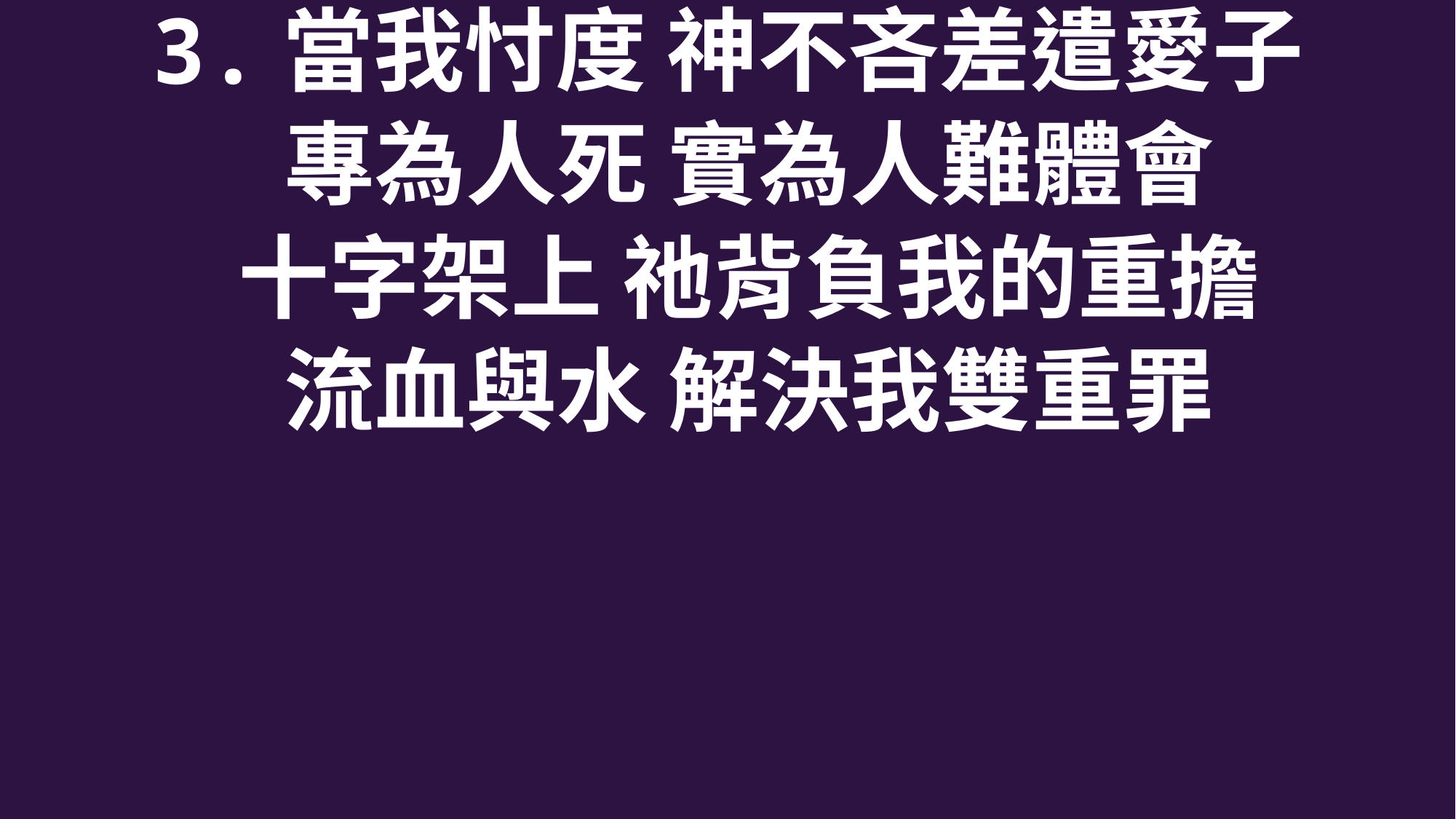

3.當我忖度 神不吝差遣愛子
 專為人死 實為人難體會
 十字架上 祂背負我的重擔
 流血與水 解決我雙重罪